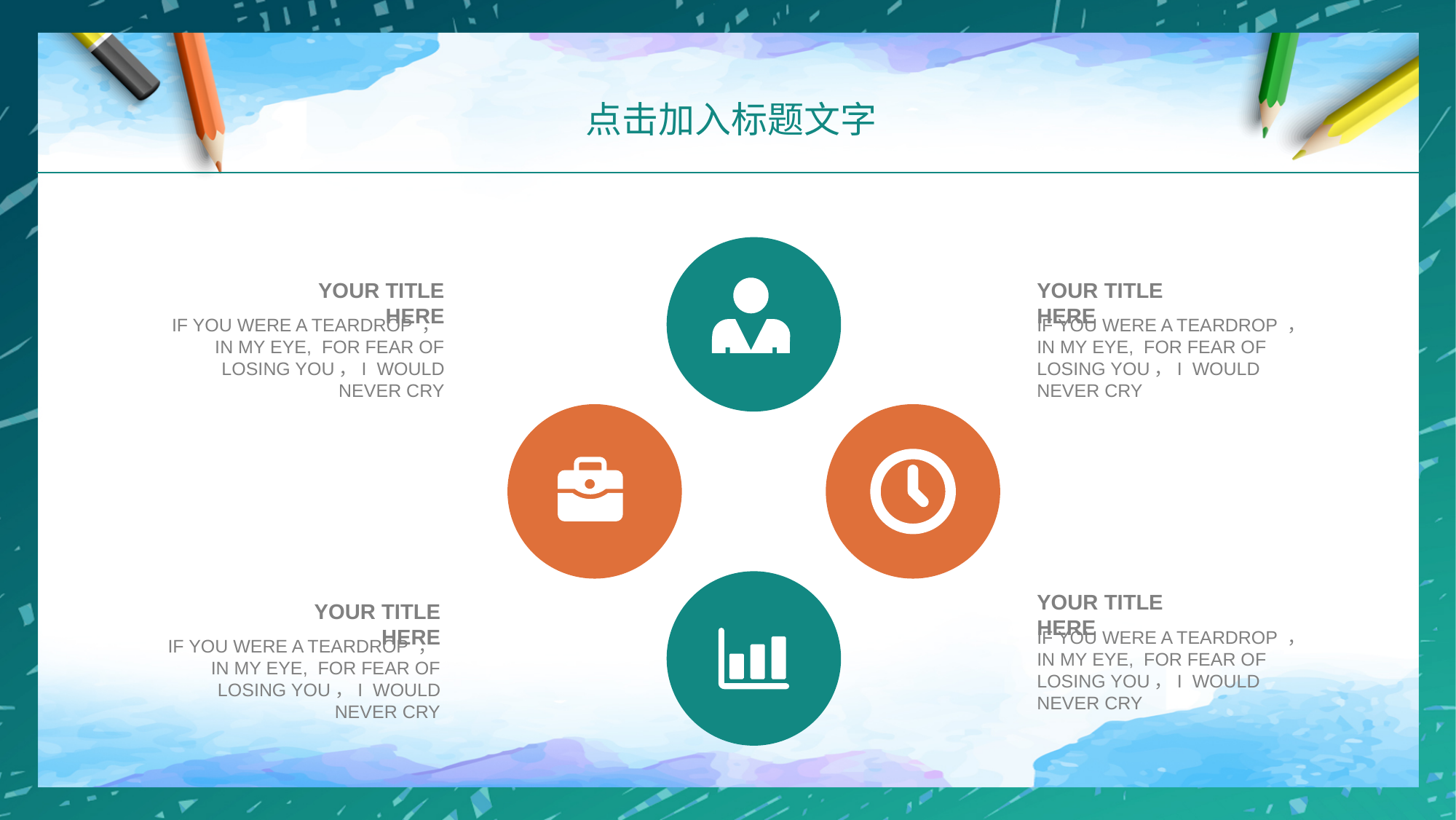

点击加入标题文字

YOUR TITLE HERE
IF YOU WERE A TEARDROP ，IN MY EYE,  FOR FEAR OF LOSING YOU，I  WOULD NEVER CRY
YOUR TITLE HERE
IF YOU WERE A TEARDROP ，IN MY EYE,  FOR FEAR OF LOSING YOU，I  WOULD NEVER CRY

YOUR TITLE HERE
IF YOU WERE A TEARDROP ，IN MY EYE,  FOR FEAR OF LOSING YOU，I  WOULD NEVER CRY
YOUR TITLE HERE
IF YOU WERE A TEARDROP ，IN MY EYE,  FOR FEAR OF LOSING YOU，I  WOULD NEVER CRY